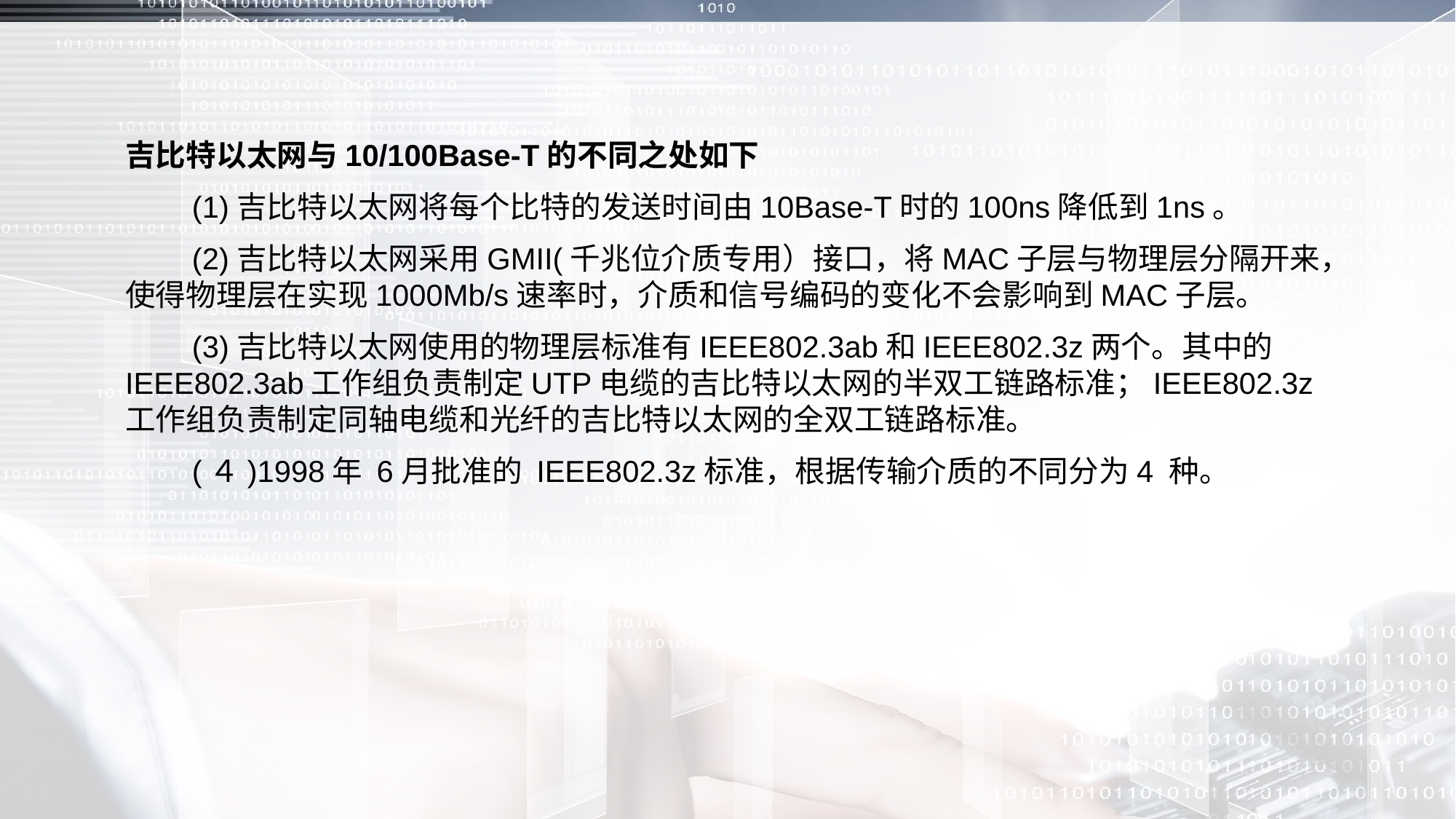

吉比特以太网与10/100Base-T的不同之处如下
        (1)吉比特以太网将每个比特的发送时间由10Base-T时的100ns降低到1ns。
        (2)吉比特以太网采用GMII(千兆位介质专用）接口，将MAC子层与物理层分隔开来，使得物理层在实现1000Mb/s速率时，介质和信号编码的变化不会影响到MAC子层。
        (3)吉比特以太网使用的物理层标准有IEEE802.3ab和IEEE802.3z两个。其中的IEEE802.3ab工作组负责制定UTP电缆的吉比特以太网的半双工链路标准；IEEE802.3z工作组负责制定同轴电缆和光纤的吉比特以太网的全双工链路标准。
        (４)1998年 6月批准的 IEEE802.3z标准，根据传输介质的不同分为4 种。